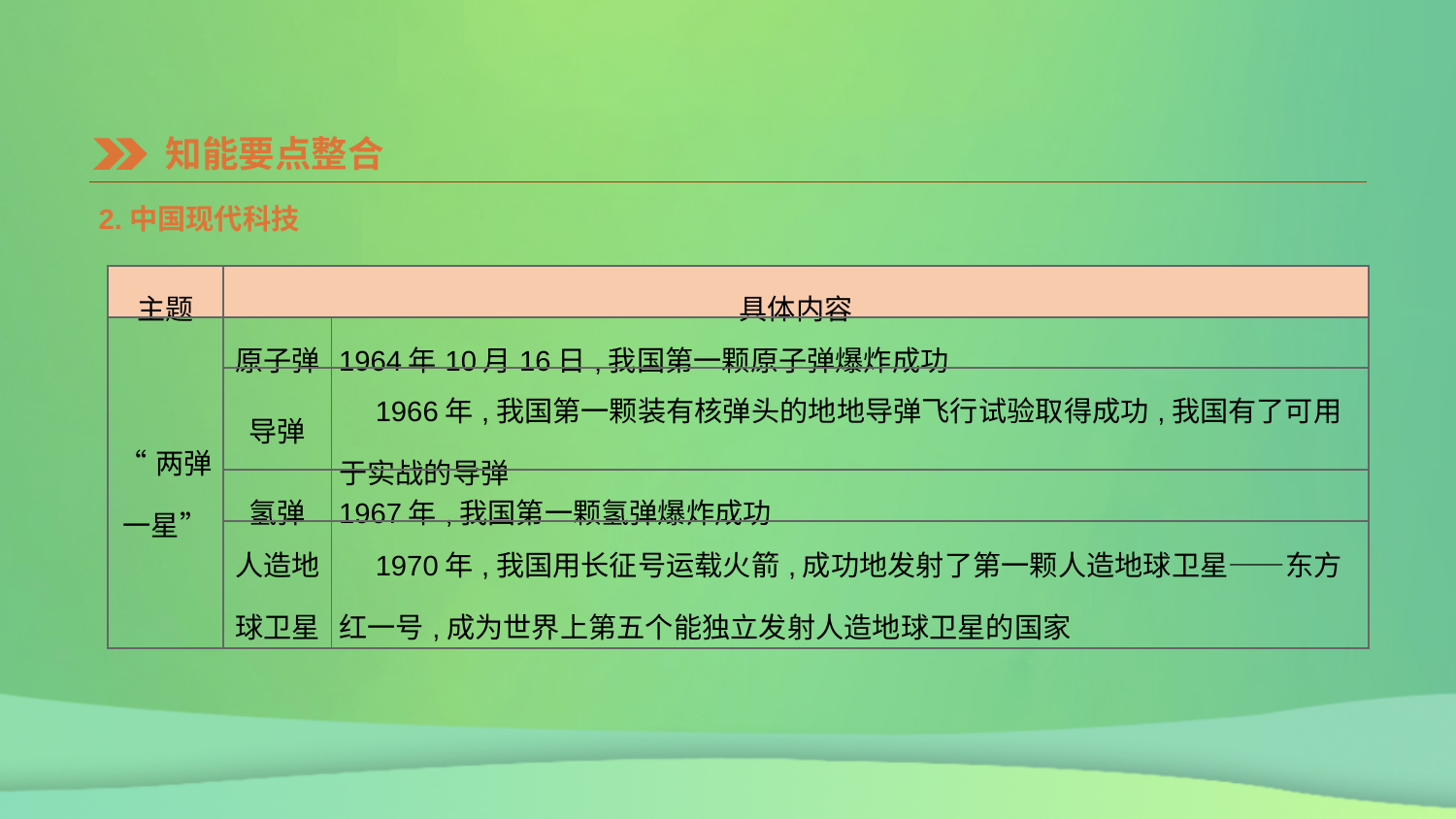

知能要点整合

2.中国现代科技
| 主题 | 具体内容 |  |
| --- | --- | --- |
| “两弹一星” | 原子弹 | 1964年10月16日,我国第一颗原子弹爆炸成功 |
|  | 导弹 | 1966年,我国第一颗装有核弹头的地地导弹飞行试验取得成功,我国有了可用于实战的导弹 |
|  | 氢弹 | 1967年,我国第一颗氢弹爆炸成功 |
|  | 人造地球卫星 | 1970年,我国用长征号运载火箭,成功地发射了第一颗人造地球卫星——东方红一号,成为世界上第五个能独立发射人造地球卫星的国家 |